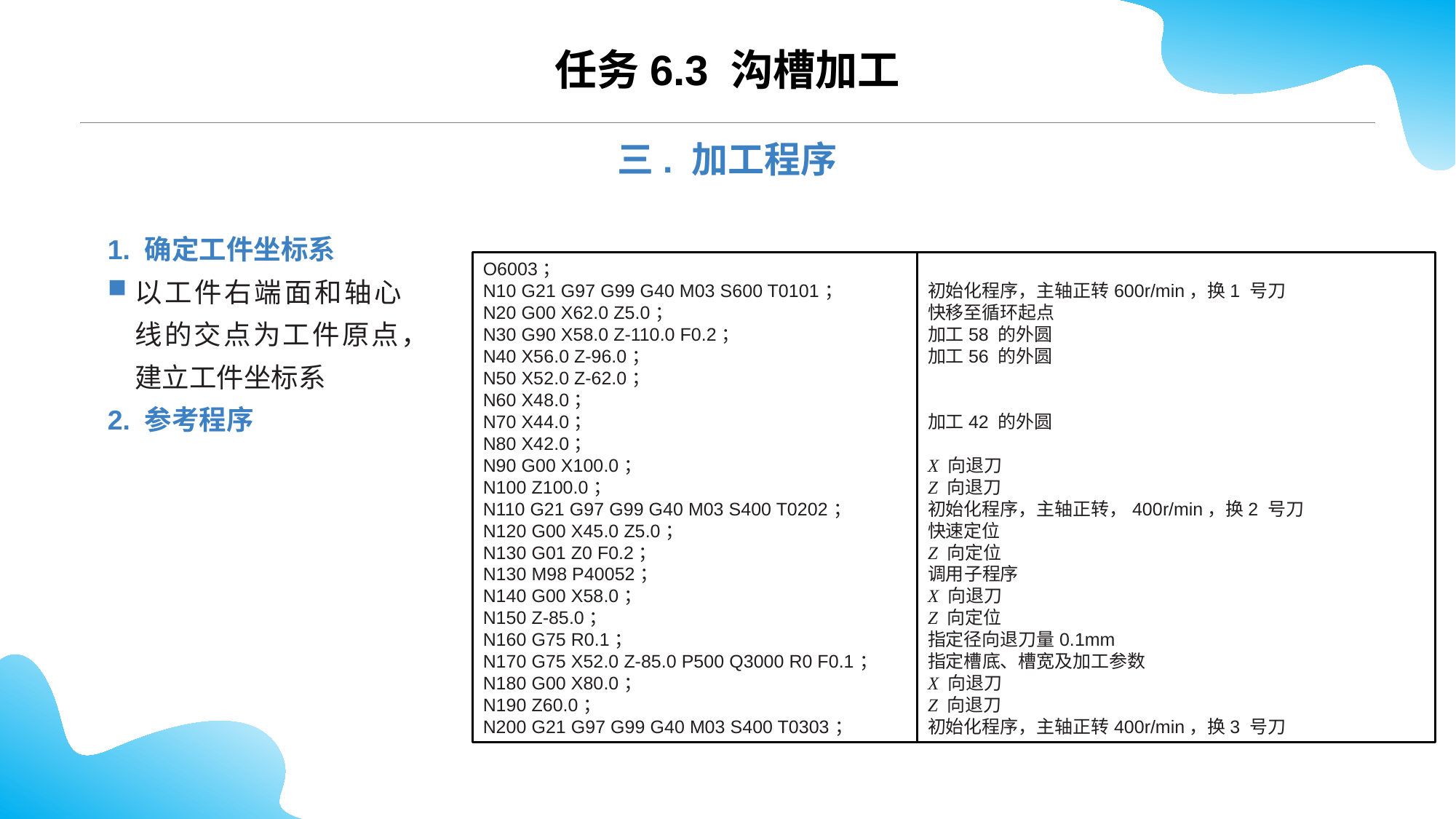

CONTENTS
任务6.3 沟槽加工
三. 加工程序
1. 确定工件坐标系
以工件右端面和轴心线的交点为工件原点，建立工件坐标系
2. 参考程序
O6003；
N10 G21 G97 G99 G40 M03 S600 T0101；
N20 G00 X62.0 Z5.0；
N30 G90 X58.0 Z-110.0 F0.2；
N40 X56.0 Z-96.0；
N50 X52.0 Z-62.0；
N60 X48.0；
N70 X44.0；
N80 X42.0；
N90 G00 X100.0；
N100 Z100.0；
N110 G21 G97 G99 G40 M03 S400 T0202；
N120 G00 X45.0 Z5.0；
N130 G01 Z0 F0.2；
N130 M98 P40052；
N140 G00 X58.0；
N150 Z-85.0；
N160 G75 R0.1；
N170 G75 X52.0 Z-85.0 P500 Q3000 R0 F0.1；
N180 G00 X80.0；
N190 Z60.0；
N200 G21 G97 G99 G40 M03 S400 T0303；

初始化程序，主轴正转600r/min，换1 号刀
快移至循环起点
加工58 的外圆
加工56 的外圆

加工42 的外圆

X 向退刀
Z 向退刀
初始化程序，主轴正转，400r/min，换2 号刀
快速定位
Z 向定位
调用子程序
X 向退刀
Z 向定位
指定径向退刀量0.1mm
指定槽底、槽宽及加工参数
X 向退刀
Z 向退刀
初始化程序，主轴正转400r/min，换3 号刀